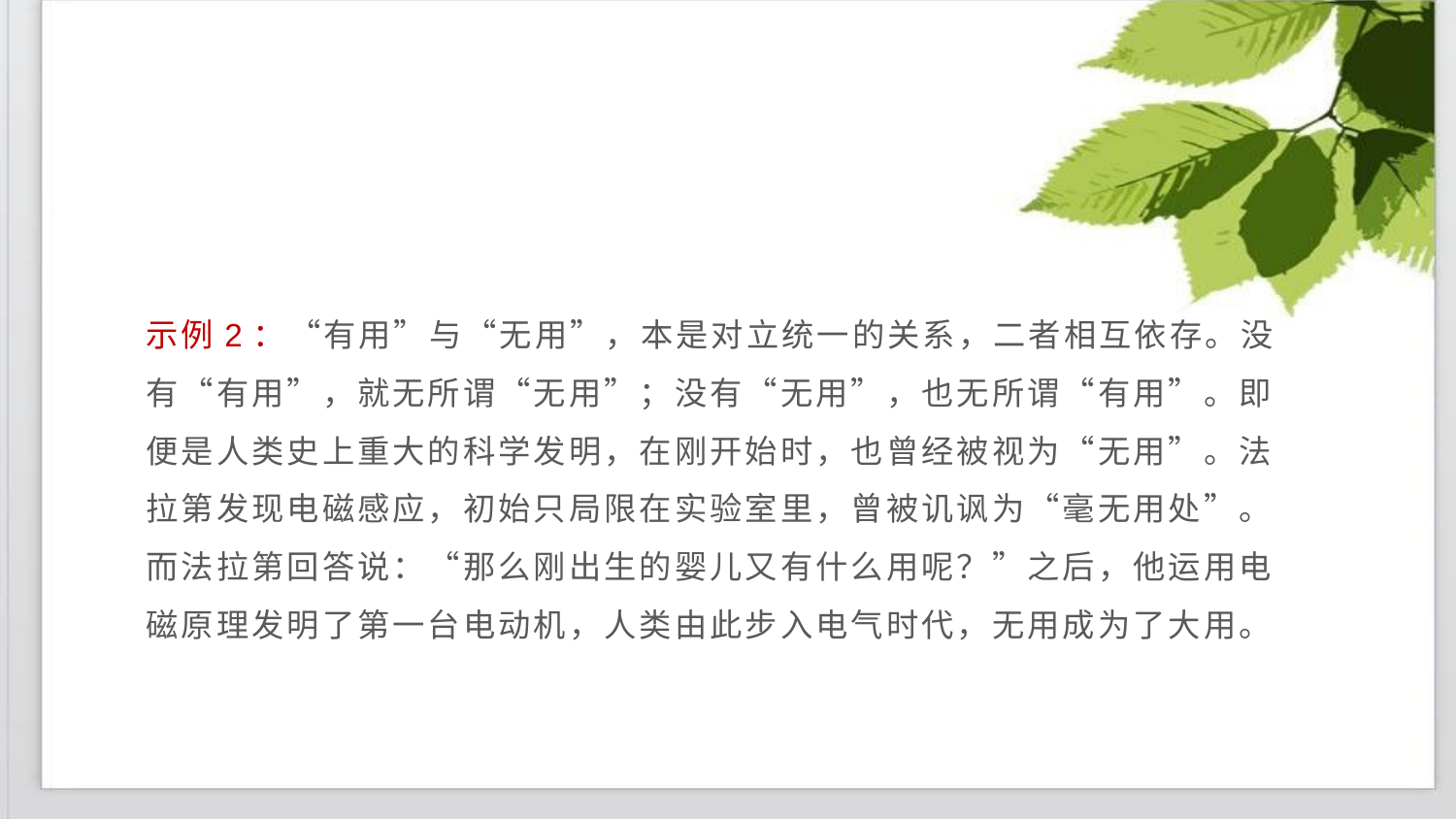

示例2：“有用”与“无用”，本是对立统一的关系，二者相互依存。没有“有用”，就无所谓“无用”；没有“无用”，也无所谓“有用”。即便是人类史上重大的科学发明，在刚开始时，也曾经被视为“无用”。法拉第发现电磁感应，初始只局限在实验室里，曾被讥讽为“毫无用处”。而法拉第回答说：“那么刚出生的婴儿又有什么用呢？”之后，他运用电磁原理发明了第一台电动机，人类由此步入电气时代，无用成为了大用。